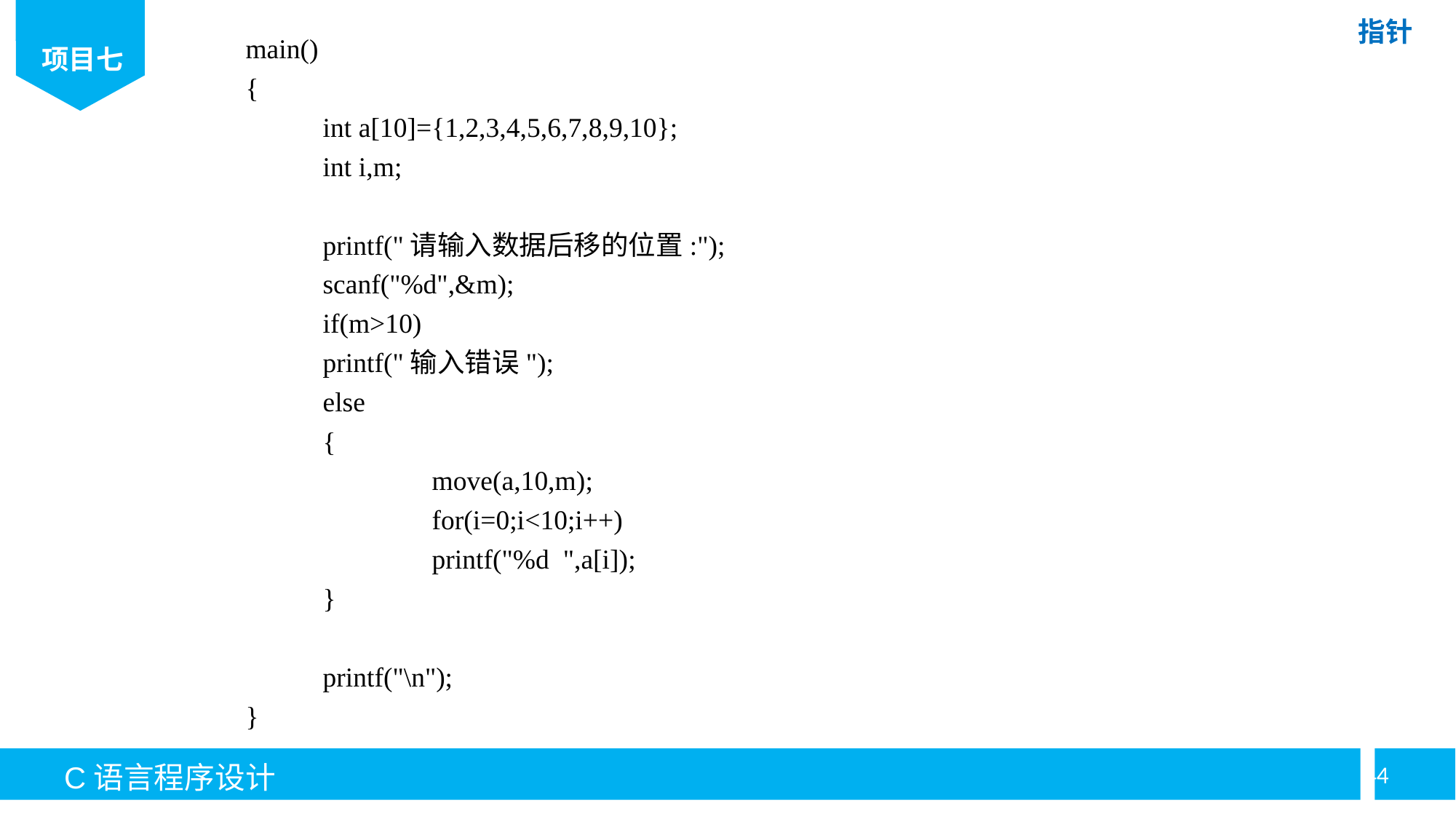

main()
{
	int a[10]={1,2,3,4,5,6,7,8,9,10};
	int i,m;

	printf("请输入数据后移的位置:");
	scanf("%d",&m);
	if(m>10)
	printf("输入错误");
	else
	{
		move(a,10,m);
		for(i=0;i<10;i++)
		printf("%d  ",a[i]);
	}

	printf("\n");
}